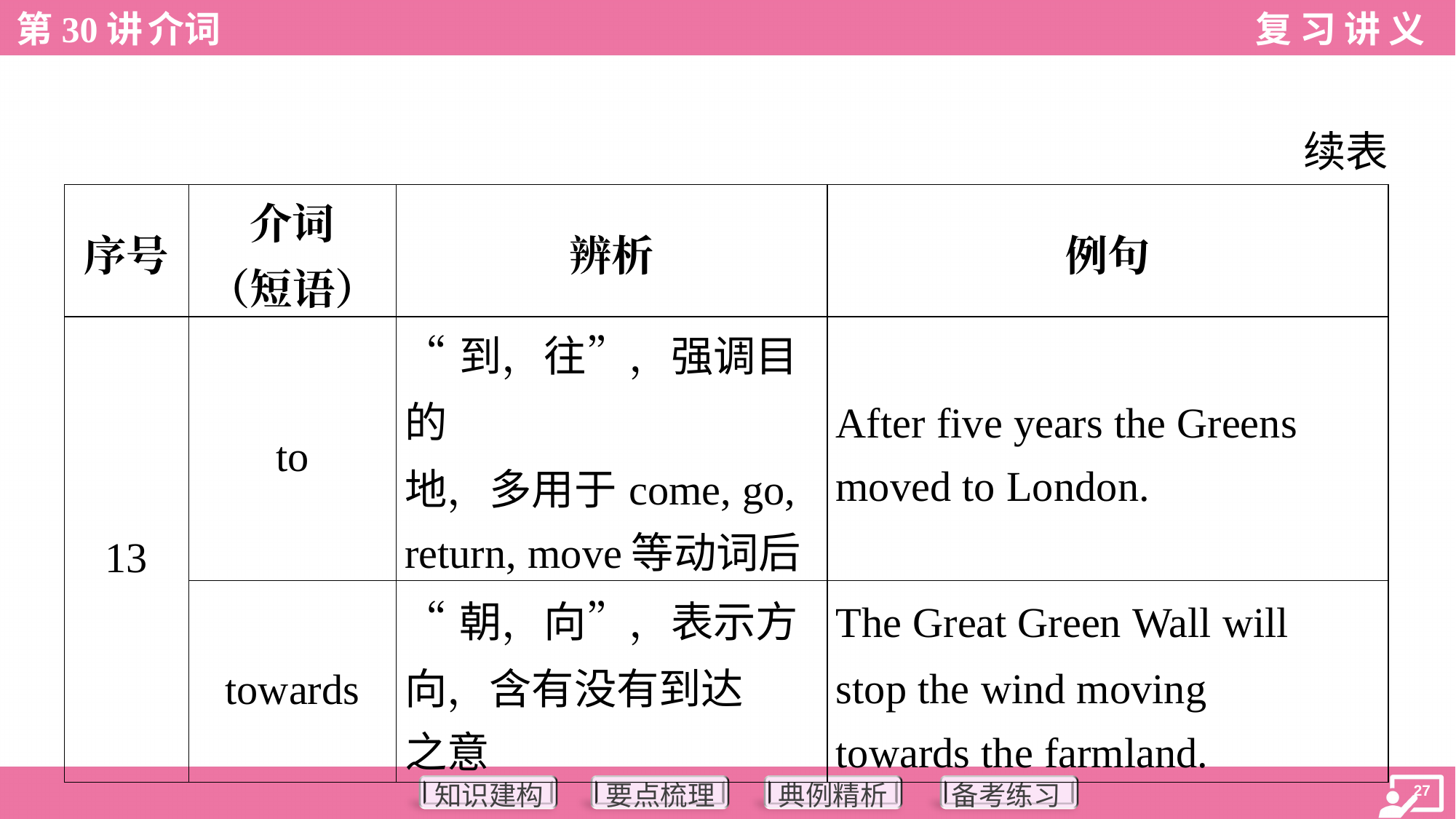

续表
| 序号 | 介词 （短语） | 辨析 | 例句 |
| --- | --- | --- | --- |
| 13 | to | “到，往”，强调目的 地，多用于come, go, return, move等动词后 | After five years the Greens moved to London. |
|  | towards | “朝，向”，表示方 向，含有没有到达 之意 | The Great Green Wall will stop the wind moving towards the farmland. |